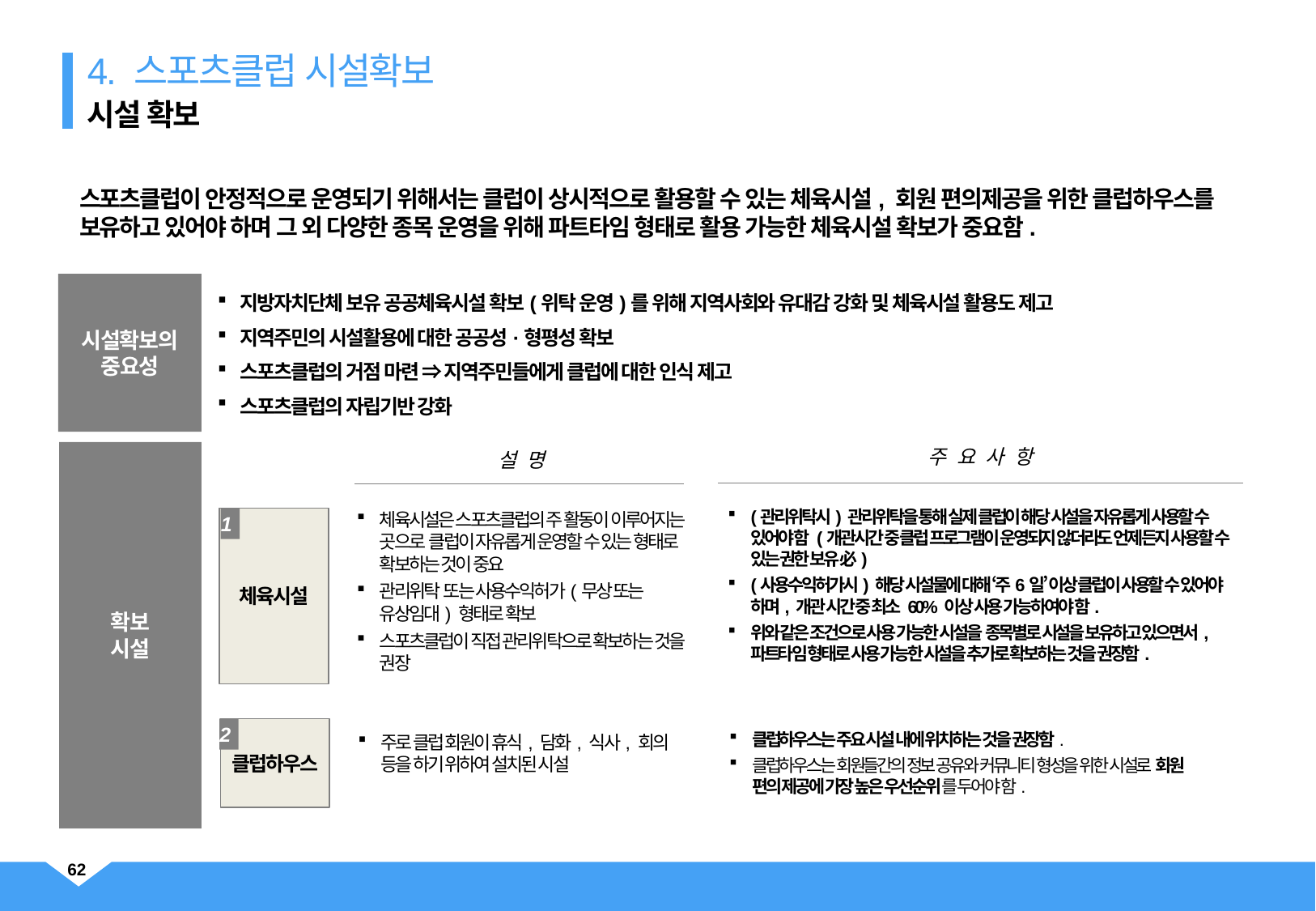

4. 스포츠클럽 시설확보
시설 확보
스포츠클럽이 안정적으로 운영되기 위해서는 클럽이 상시적으로 활용할 수 있는 체육시설, 회원 편의제공을 위한 클럽하우스를 보유하고 있어야 하며 그 외 다양한 종목 운영을 위해 파트타임 형태로 활용 가능한 체육시설 확보가 중요함.
시설확보의
중요성
지방자치단체 보유 공공체육시설 확보(위탁 운영)를 위해 지역사회와 유대감 강화 및 체육시설 활용도 제고
지역주민의 시설활용에 대한 공공성·형평성 확보
스포츠클럽의 거점 마련 ⇒ 지역주민들에게 클럽에 대한 인식 제고
스포츠클럽의 자립기반 강화
주요사항
설명
확보
시설
(관리위탁시) 관리위탁을 통해 실제 클럽이 해당 시설을 자유롭게 사용할 수 있어야 함 (개관시간 중 클럽 프로그램이 운영되지 않더라도 언제든지 사용할 수 있는 권한 보유 必)
(사용수익허가시) 해당 시설물에 대해 ‘주6일’ 이상 클럽이 사용할 수 있어야 하며, 개관 시간 중 최소 60% 이상 사용 가능하여야 함.
위와 같은 조건으로 사용 가능한 시설을  종목별로 시설을 보유하고 있으면서, 파트타임 형태로 사용 가능한 시설을 추가로 확보하는 것을 권장함.
체육시설
1
체육시설은 스포츠클럽의 주 활동이 이루어지는 곳으로  클럽이 자유롭게 운영할 수 있는 형태로 확보하는 것이 중요
관리위탁 또는 사용수익허가(무상 또는 유상임대) 형태로 확보
스포츠클럽이 직접 관리위탁으로 확보하는 것을 권장
2
클럽하우스
클럽하우스는 주요 시설 내에 위치하는 것을 권장함.
클럽하우스는 회원들간의 정보 공유와 커뮤니티 형성을 위한 시설로 회원 편의 제공에 가장 높은 우선순위를 두어야 함.
주로 클럽 회원이 휴식, 담화, 식사, 회의 등을 하기 위하여 설치된 시설